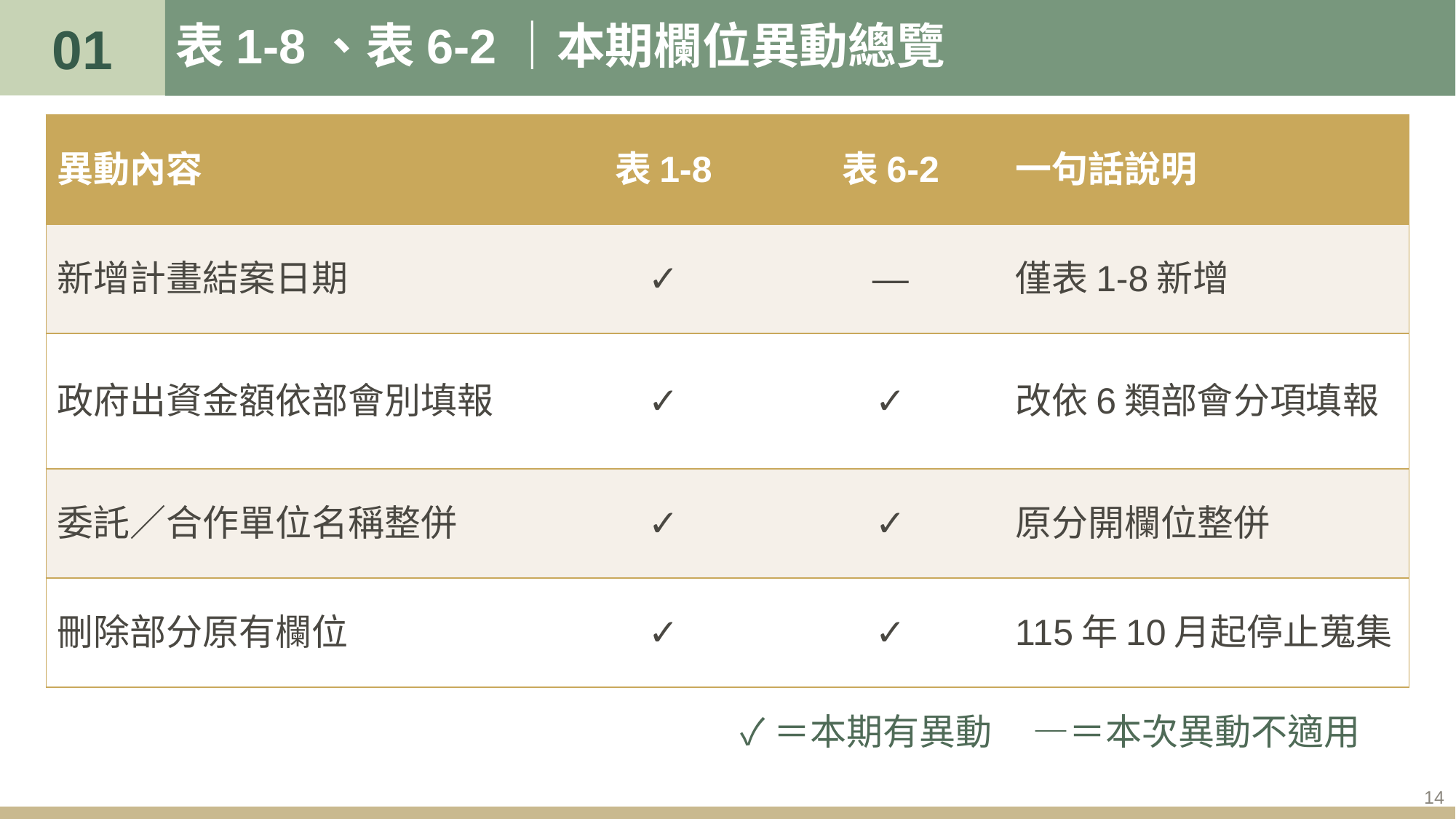

01
# 表1-8、表6-2｜本期欄位異動總覽
| 異動內容 | 表1-8 | 表6-2 | 一句話說明 |
| --- | --- | --- | --- |
| 新增計畫結案日期 | ✓ | — | 僅表1-8新增 |
| 政府出資金額依部會別填報 | ✓ | ✓ | 改依6類部會分項填報 |
| 委託／合作單位名稱整併 | ✓ | ✓ | 原分開欄位整併 |
| 刪除部分原有欄位 | ✓ | ✓ | 115年10月起停止蒐集 |
✓＝本期有異動     —＝本次異動不適用
14